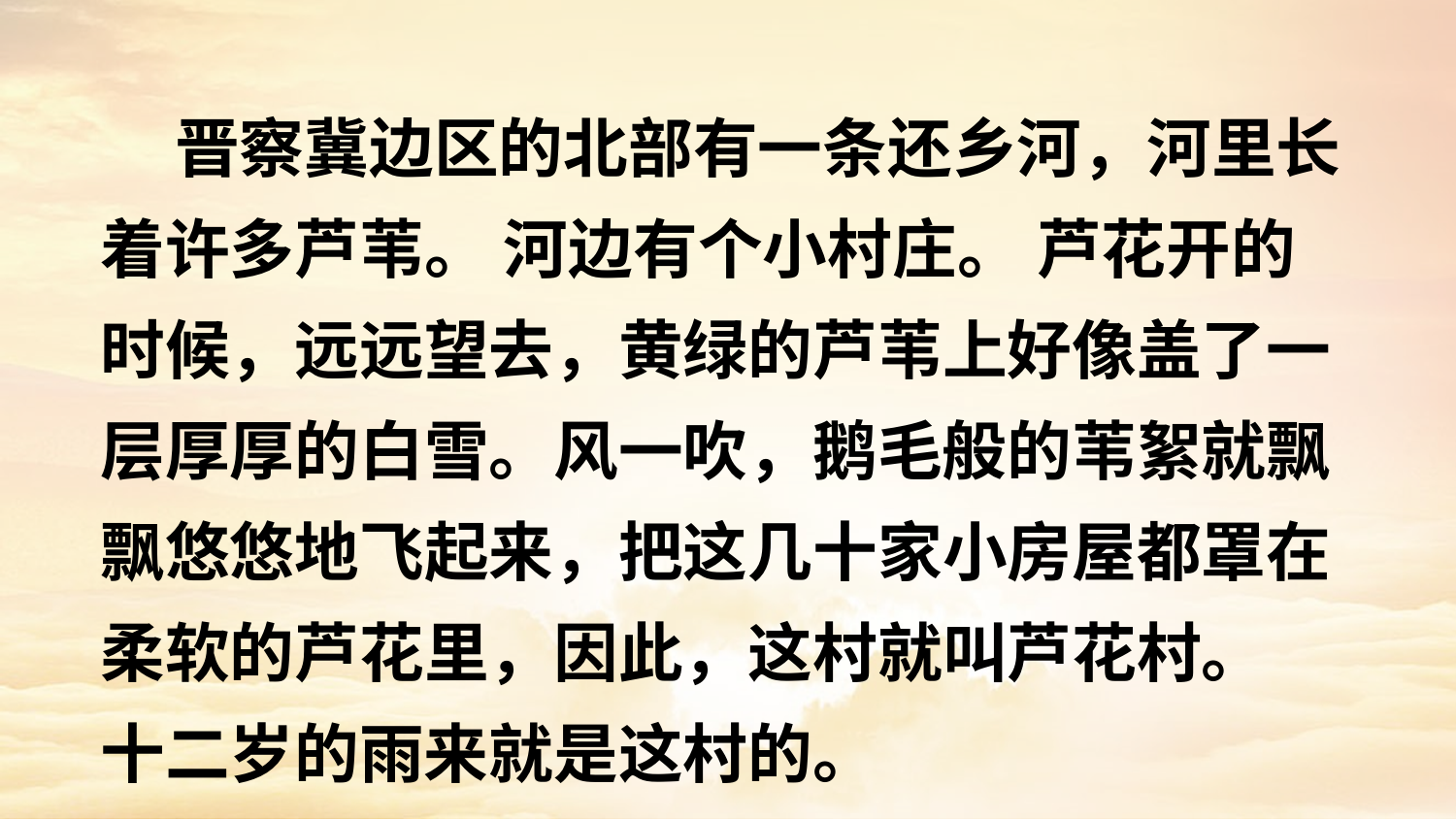

晋察冀边区的北部有一条还乡河，河里长着许多芦苇。 河边有个小村庄。 芦花开的时候，远远望去，黄绿的芦苇上好像盖了一层厚厚的白雪。风一吹，鹅毛般的苇絮就飘飘悠悠地飞起来，把这几十家小房屋都罩在柔软的芦花里，因此，这村就叫芦花村。 十二岁的雨来就是这村的。